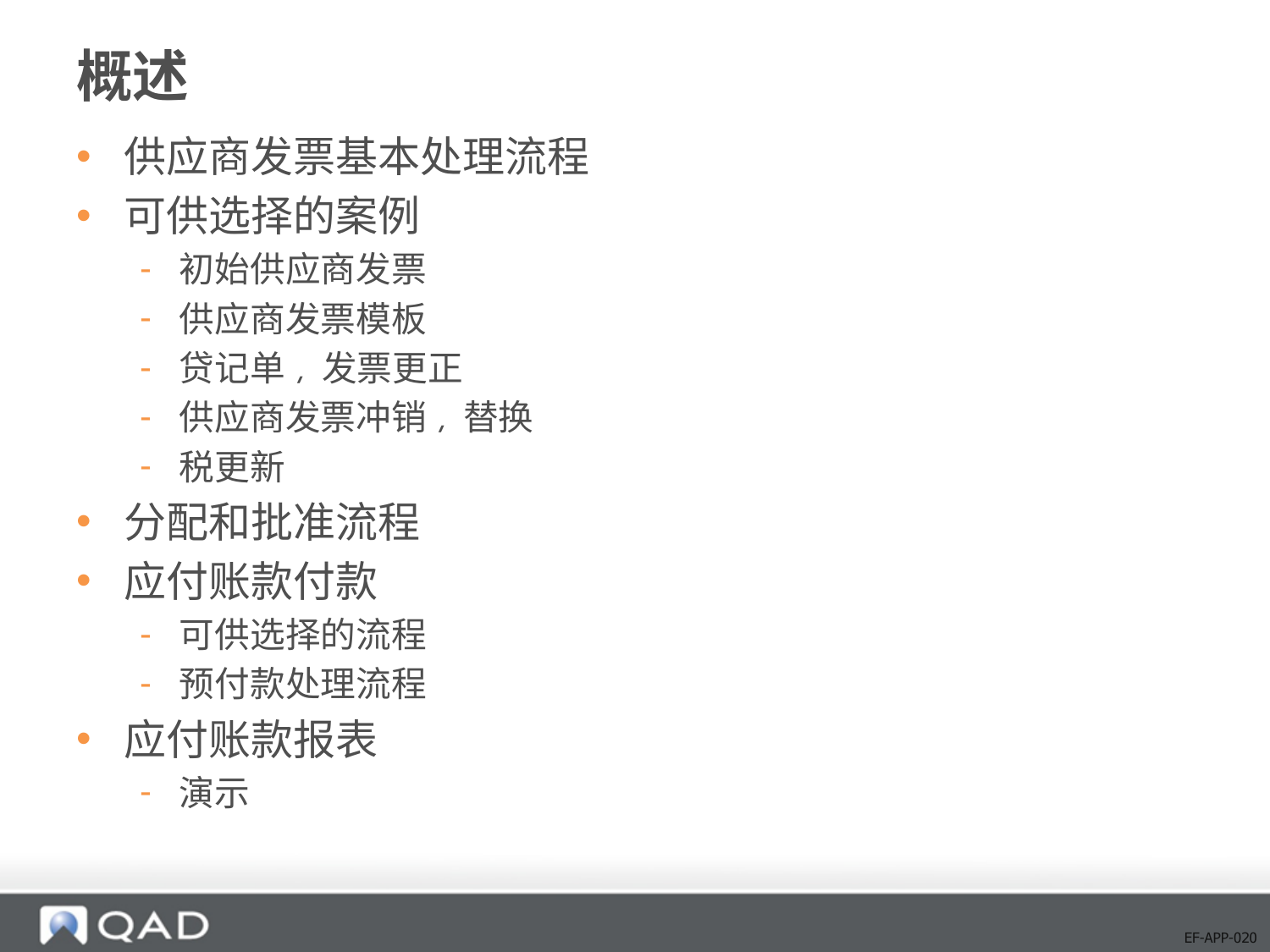

# 概述
供应商发票基本处理流程
可供选择的案例
初始供应商发票
供应商发票模板
贷记单, 发票更正
供应商发票冲销, 替换
税更新
分配和批准流程
应付账款付款
可供选择的流程
预付款处理流程
应付账款报表
演示
EF-APP-020